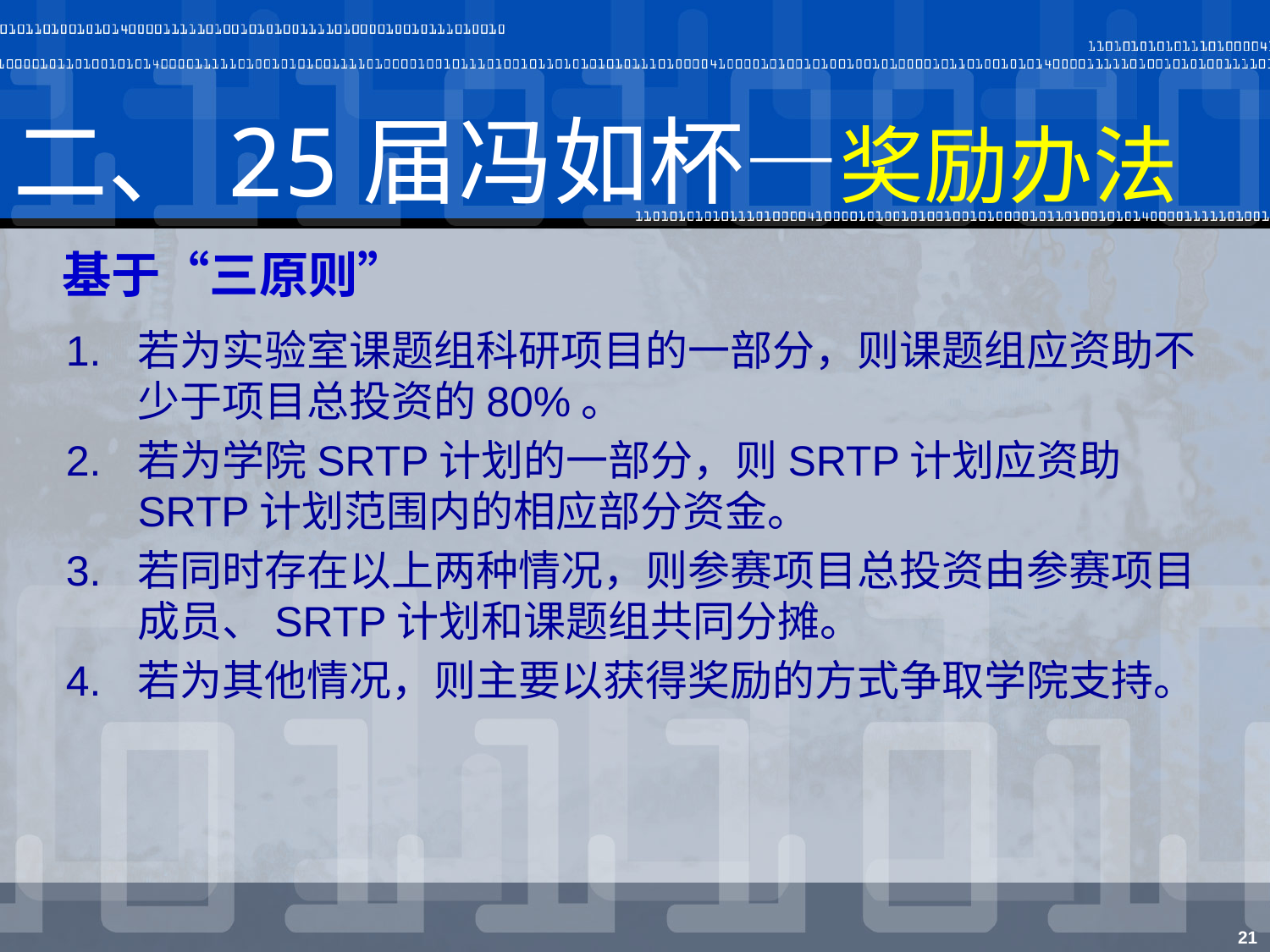

# 二、25届冯如杯—奖励办法
基于“三原则”
若为实验室课题组科研项目的一部分，则课题组应资助不少于项目总投资的80%。
若为学院SRTP计划的一部分，则SRTP计划应资助SRTP计划范围内的相应部分资金。
若同时存在以上两种情况，则参赛项目总投资由参赛项目成员、SRTP计划和课题组共同分摊。
若为其他情况，则主要以获得奖励的方式争取学院支持。
21